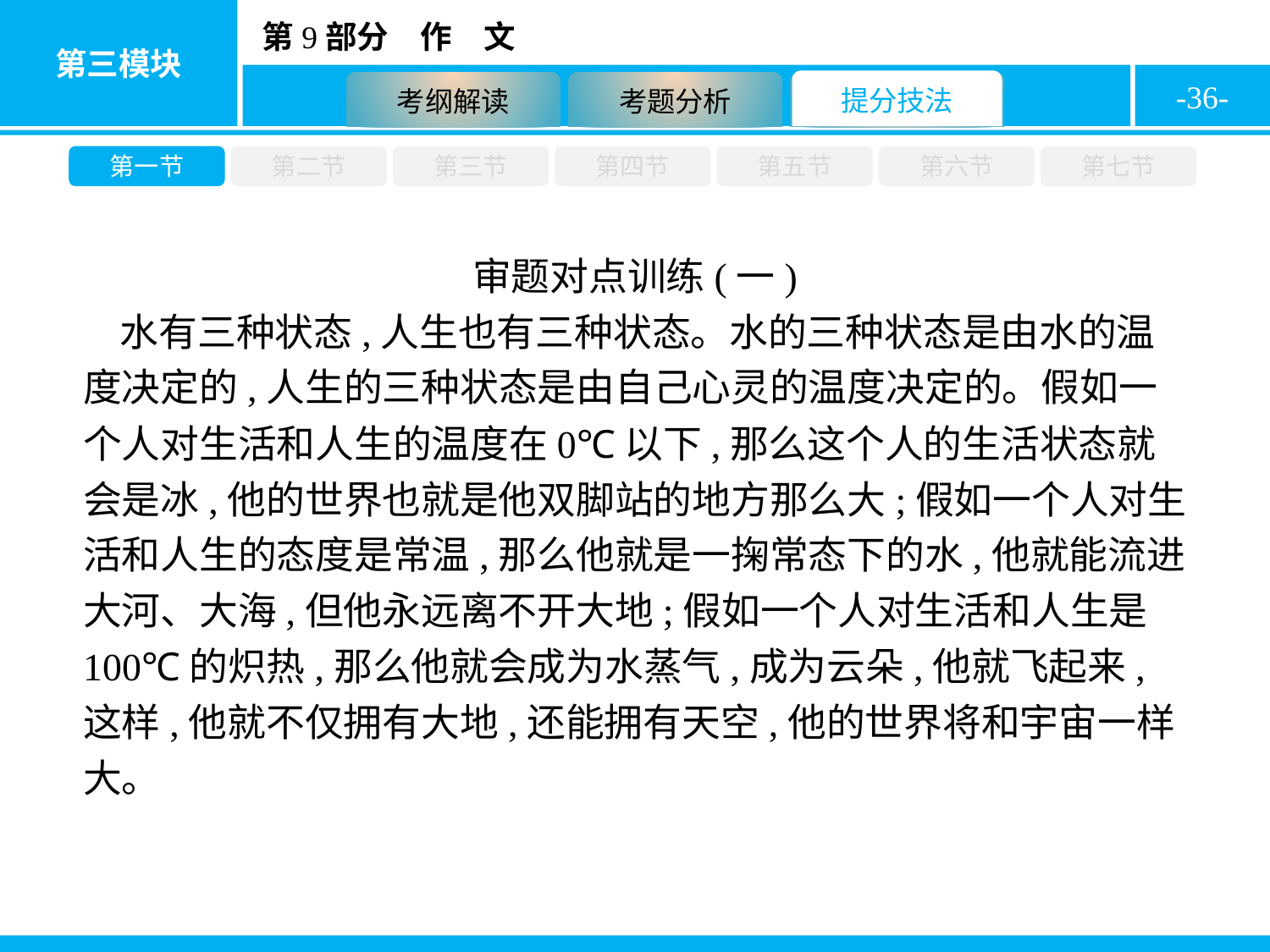

-36-
第一节
第二节
第三节
第四节
第五节
第六节
第七节
审题对点训练(一)
水有三种状态,人生也有三种状态。水的三种状态是由水的温度决定的,人生的三种状态是由自己心灵的温度决定的。假如一个人对生活和人生的温度在0℃以下,那么这个人的生活状态就会是冰,他的世界也就是他双脚站的地方那么大;假如一个人对生活和人生的态度是常温,那么他就是一掬常态下的水,他就能流进大河、大海,但他永远离不开大地;假如一个人对生活和人生是100℃的炽热,那么他就会成为水蒸气,成为云朵,他就飞起来,这样,他就不仅拥有大地,还能拥有天空,他的世界将和宇宙一样大。